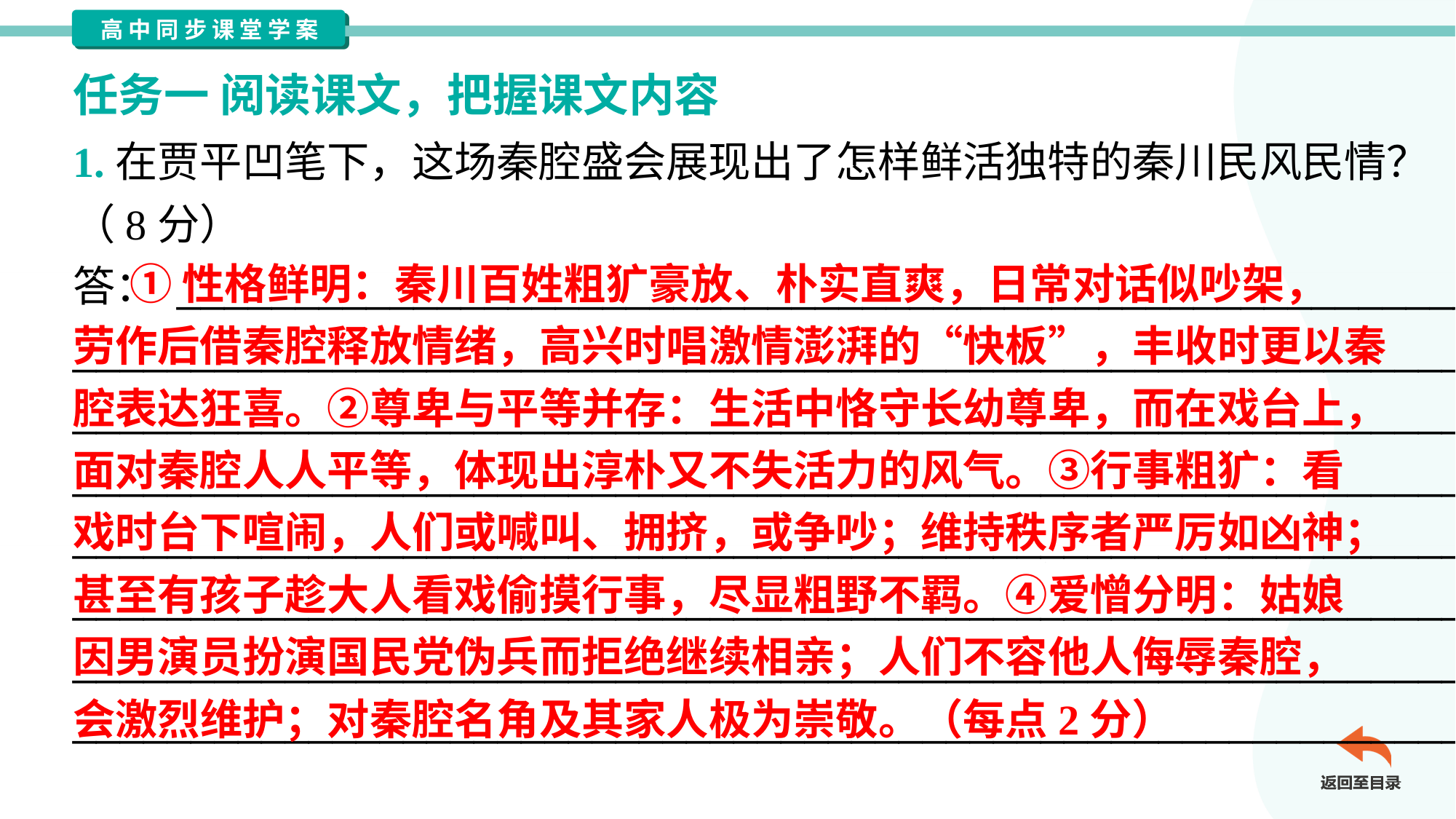

任务一 阅读课文，把握课文内容
1.在贾平凹笔下，这场秦腔盛会展现出了怎样鲜活独特的秦川民风民情？
（8分）
答： ________________________________________________________
_____________________________________________________________
_____________________________________________________________
_____________________________________________________________
_____________________________________________________________
_____________________________________________________________
_____________________________________________________________
_____________________________________________________________
      ①性格鲜明：秦川百姓粗犷豪放、朴实直爽，日常对话似吵架，
劳作后借秦腔释放情绪，高兴时唱激情澎湃的“快板”，丰收时更以秦
腔表达狂喜。②尊卑与平等并存：生活中恪守长幼尊卑，而在戏台上，
面对秦腔人人平等，体现出淳朴又不失活力的风气。③行事粗犷：看
戏时台下喧闹，人们或喊叫、拥挤，或争吵；维持秩序者严厉如凶神；
甚至有孩子趁大人看戏偷摸行事，尽显粗野不羁。④爱憎分明：姑娘
因男演员扮演国民党伪兵而拒绝继续相亲；人们不容他人侮辱秦腔，
会激烈维护；对秦腔名角及其家人极为崇敬。（每点2分）